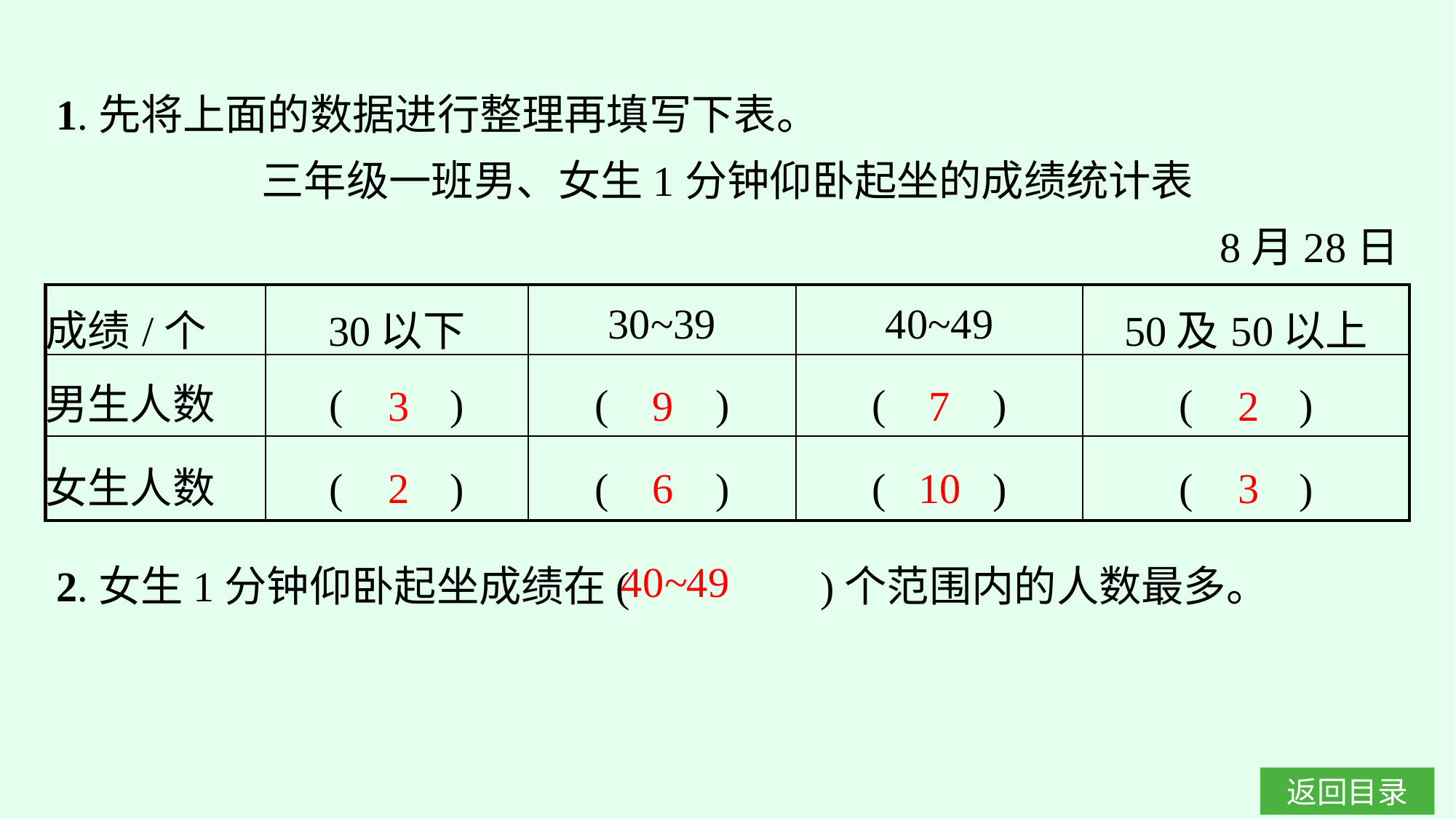

1.先将上面的数据进行整理再填写下表。
三年级一班男、女生1分钟仰卧起坐的成绩统计表
8月28日
| 成绩/个 | 30以下 | 30~39 | 40~49 | 50及50以上 |
| --- | --- | --- | --- | --- |
| 男生人数 | (　　) | (　　) | (　　) | (　　) |
| 女生人数 | (　　) | (　　) | (　　) | (　　) |
3
9
7
2
2
6
10
3
2.女生1分钟仰卧起坐成绩在(　　　　)个范围内的人数最多。
40~49